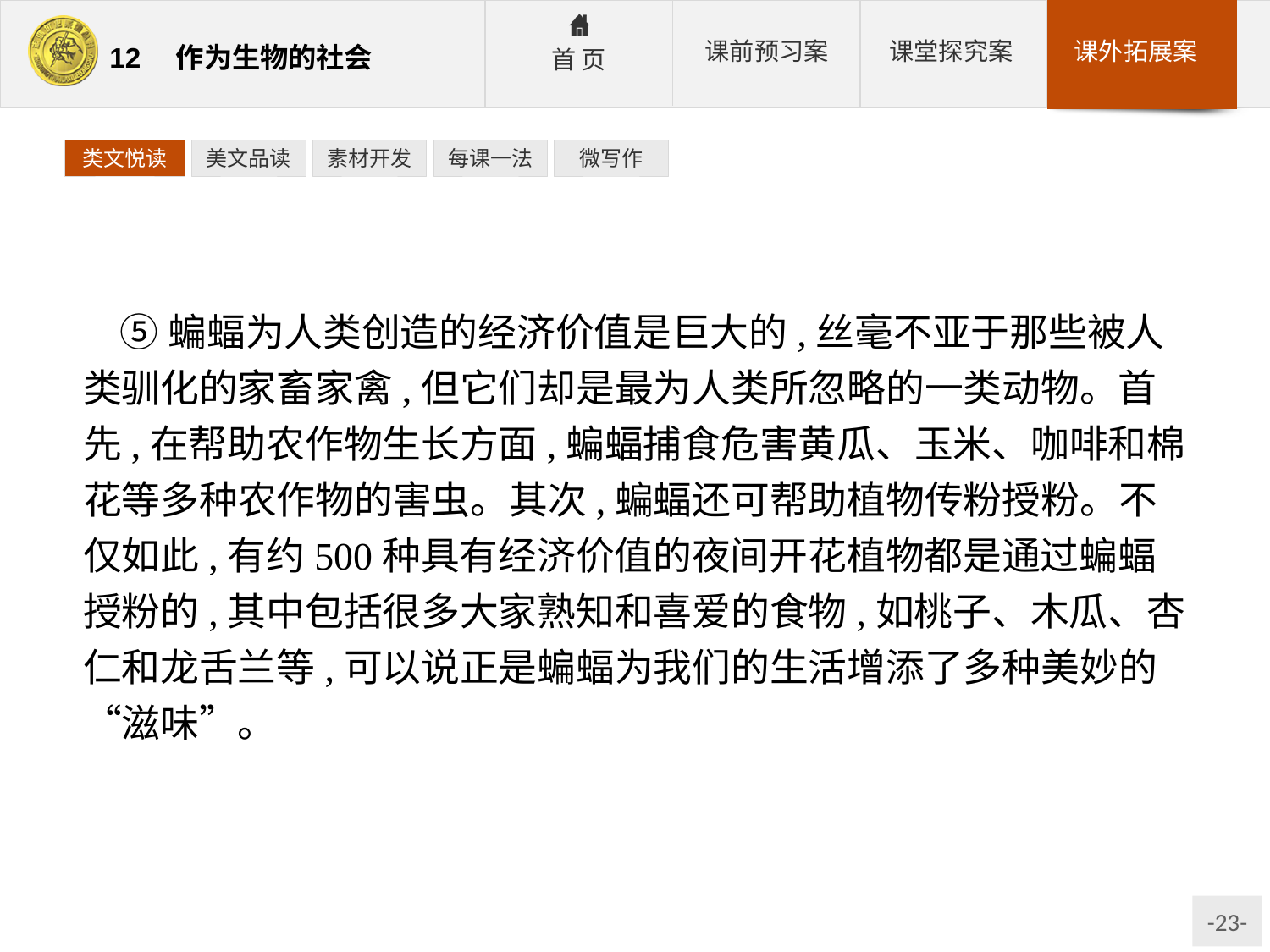

类文悦读
美文品读
素材开发
每课一法
微写作
⑤蝙蝠为人类创造的经济价值是巨大的,丝毫不亚于那些被人类驯化的家畜家禽,但它们却是最为人类所忽略的一类动物。首先,在帮助农作物生长方面,蝙蝠捕食危害黄瓜、玉米、咖啡和棉花等多种农作物的害虫。其次,蝙蝠还可帮助植物传粉授粉。不仅如此,有约500种具有经济价值的夜间开花植物都是通过蝙蝠授粉的,其中包括很多大家熟知和喜爱的食物,如桃子、木瓜、杏仁和龙舌兰等,可以说正是蝙蝠为我们的生活增添了多种美妙的“滋味”。